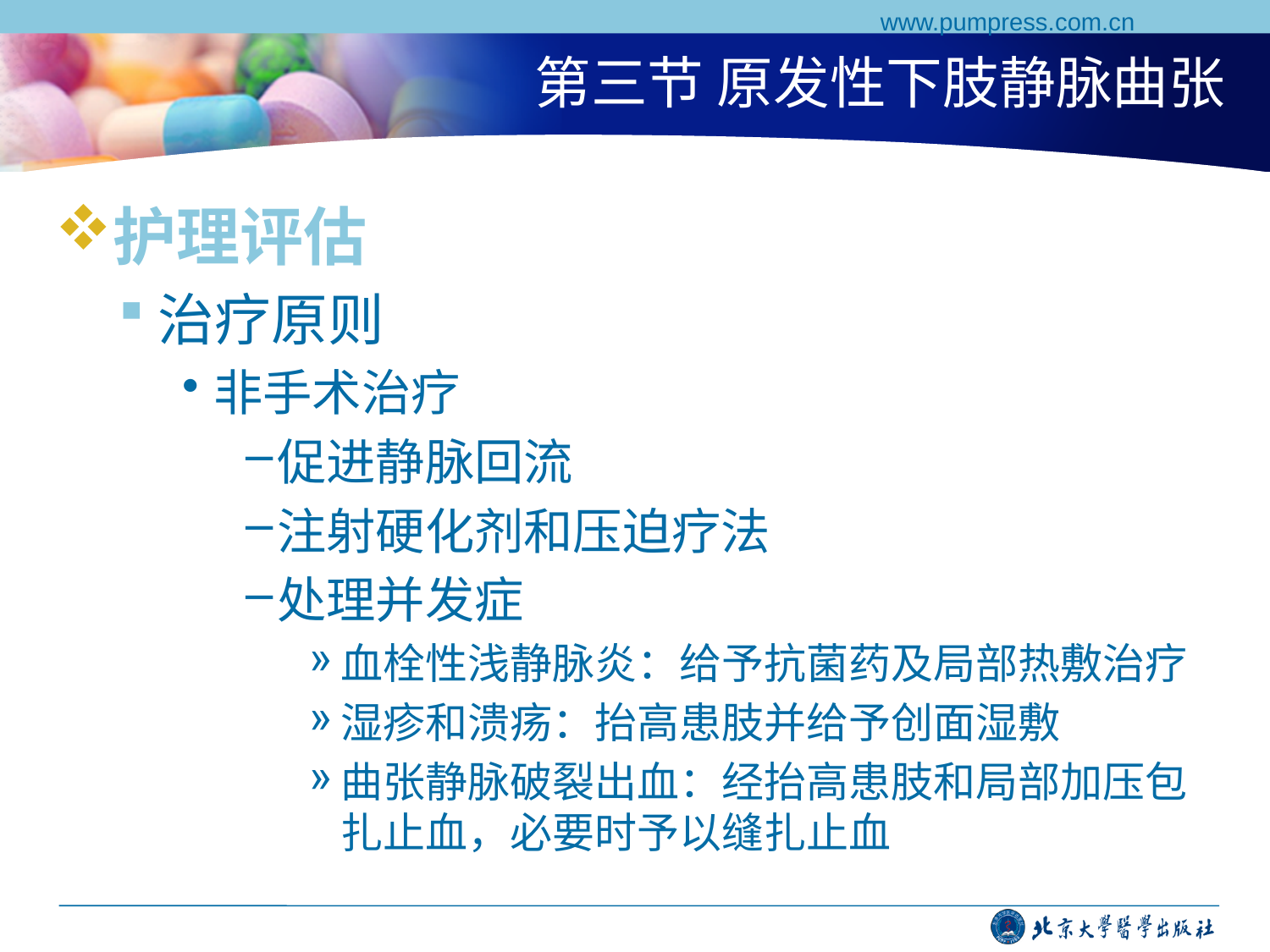

www.pumpress.com.cn
# 第三节 原发性下肢静脉曲张
护理评估
治疗原则
非手术治疗
促进静脉回流
注射硬化剂和压迫疗法
处理并发症
血栓性浅静脉炎：给予抗菌药及局部热敷治疗
湿疹和溃疡：抬高患肢并给予创面湿敷
曲张静脉破裂出血：经抬高患肢和局部加压包扎止血，必要时予以缝扎止血